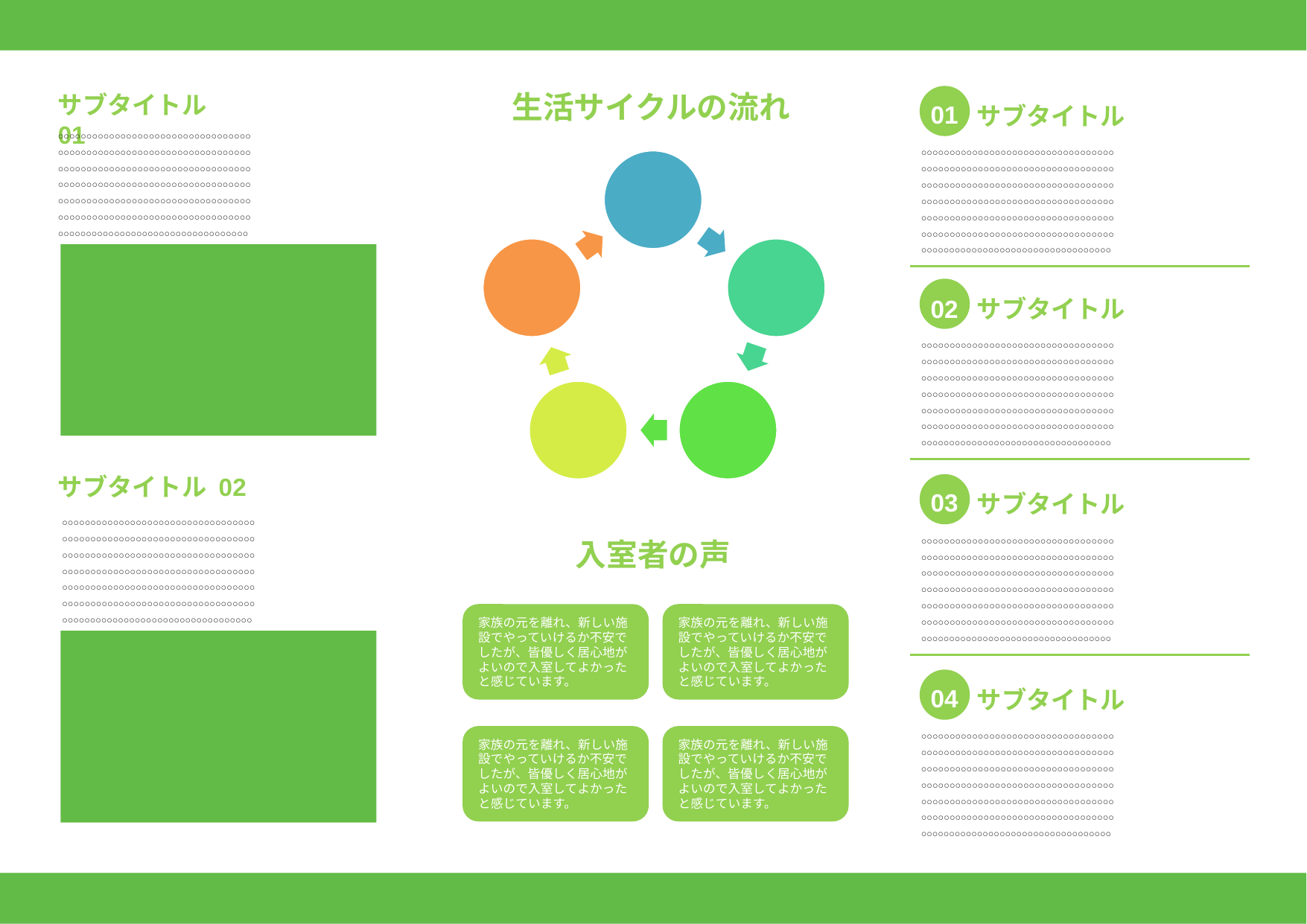

生活サイクルの流れ

# サブタイトル 01
01
サブタイトル
○○○○○○○○○○○○○○○○○○○○○○○○○○○○○○○○○○
○○○○○○○○○○○○○○○○○○○○○○○○○○○○○○○○○○
○○○○○○○○○○○○○○○○○○○○○○○○○○○○○○○○○○
○○○○○○○○○○○○○○○○○○○○○○○○○○○○○○○○○○
○○○○○○○○○○○○○○○○○○○○○○○○○○○○○○○○○○
○○○○○○○○○○○○○○○○○○○○○○○○○○○○○○○○○○
○○○○○○○○○○○○○○○○○○○○○○○○○○○○○○○○○○
○○○○○○○○○○○○○○○○○○○○○○○○○○○○○○○○○○
○○○○○○○○○○○○○○○○○○○○○○○○○○○○○○○○○○
○○○○○○○○○○○○○○○○○○○○○○○○○○○○○○○○○○
○○○○○○○○○○○○○○○○○○○○○○○○○○○○○○○○○○
○○○○○○○○○○○○○○○○○○○○○○○○○○○○○○○○○○
○○○○○○○○○○○○○○○○○○○○○○○○○○○○○○○○○○
○○○○○○○○○○○○○○○○○○○○○○○○○○○○○○○○○○

02
サブタイトル
○○○○○○○○○○○○○○○○○○○○○○○○○○○○○○○○○○
○○○○○○○○○○○○○○○○○○○○○○○○○○○○○○○○○○
○○○○○○○○○○○○○○○○○○○○○○○○○○○○○○○○○○
○○○○○○○○○○○○○○○○○○○○○○○○○○○○○○○○○○
○○○○○○○○○○○○○○○○○○○○○○○○○○○○○○○○○○
○○○○○○○○○○○○○○○○○○○○○○○○○○○○○○○○○○
○○○○○○○○○○○○○○○○○○○○○○○○○○○○○○○○○○
サブタイトル 02

03
サブタイトル
○○○○○○○○○○○○○○○○○○○○○○○○○○○○○○○○○○
○○○○○○○○○○○○○○○○○○○○○○○○○○○○○○○○○○
○○○○○○○○○○○○○○○○○○○○○○○○○○○○○○○○○○
○○○○○○○○○○○○○○○○○○○○○○○○○○○○○○○○○○
○○○○○○○○○○○○○○○○○○○○○○○○○○○○○○○○○○
○○○○○○○○○○○○○○○○○○○○○○○○○○○○○○○○○○
○○○○○○○○○○○○○○○○○○○○○○○○○○○○○○○○○○
○○○○○○○○○○○○○○○○○○○○○○○○○○○○○○○○○○
○○○○○○○○○○○○○○○○○○○○○○○○○○○○○○○○○○
○○○○○○○○○○○○○○○○○○○○○○○○○○○○○○○○○○
○○○○○○○○○○○○○○○○○○○○○○○○○○○○○○○○○○
○○○○○○○○○○○○○○○○○○○○○○○○○○○○○○○○○○
○○○○○○○○○○○○○○○○○○○○○○○○○○○○○○○○○○
○○○○○○○○○○○○○○○○○○○○○○○○○○○○○○○○○○
入室者の声
家族の元を離れ、新しい施設でやっていけるか不安でしたが、皆優しく居心地がよいので入室してよかったと感じています。
家族の元を離れ、新しい施設でやっていけるか不安でしたが、皆優しく居心地がよいので入室してよかったと感じています。

04
サブタイトル
○○○○○○○○○○○○○○○○○○○○○○○○○○○○○○○○○○
○○○○○○○○○○○○○○○○○○○○○○○○○○○○○○○○○○
○○○○○○○○○○○○○○○○○○○○○○○○○○○○○○○○○○
○○○○○○○○○○○○○○○○○○○○○○○○○○○○○○○○○○
○○○○○○○○○○○○○○○○○○○○○○○○○○○○○○○○○○
○○○○○○○○○○○○○○○○○○○○○○○○○○○○○○○○○○
○○○○○○○○○○○○○○○○○○○○○○○○○○○○○○○○○○
家族の元を離れ、新しい施設でやっていけるか不安でしたが、皆優しく居心地がよいので入室してよかったと感じています。
家族の元を離れ、新しい施設でやっていけるか不安でしたが、皆優しく居心地がよいので入室してよかったと感じています。